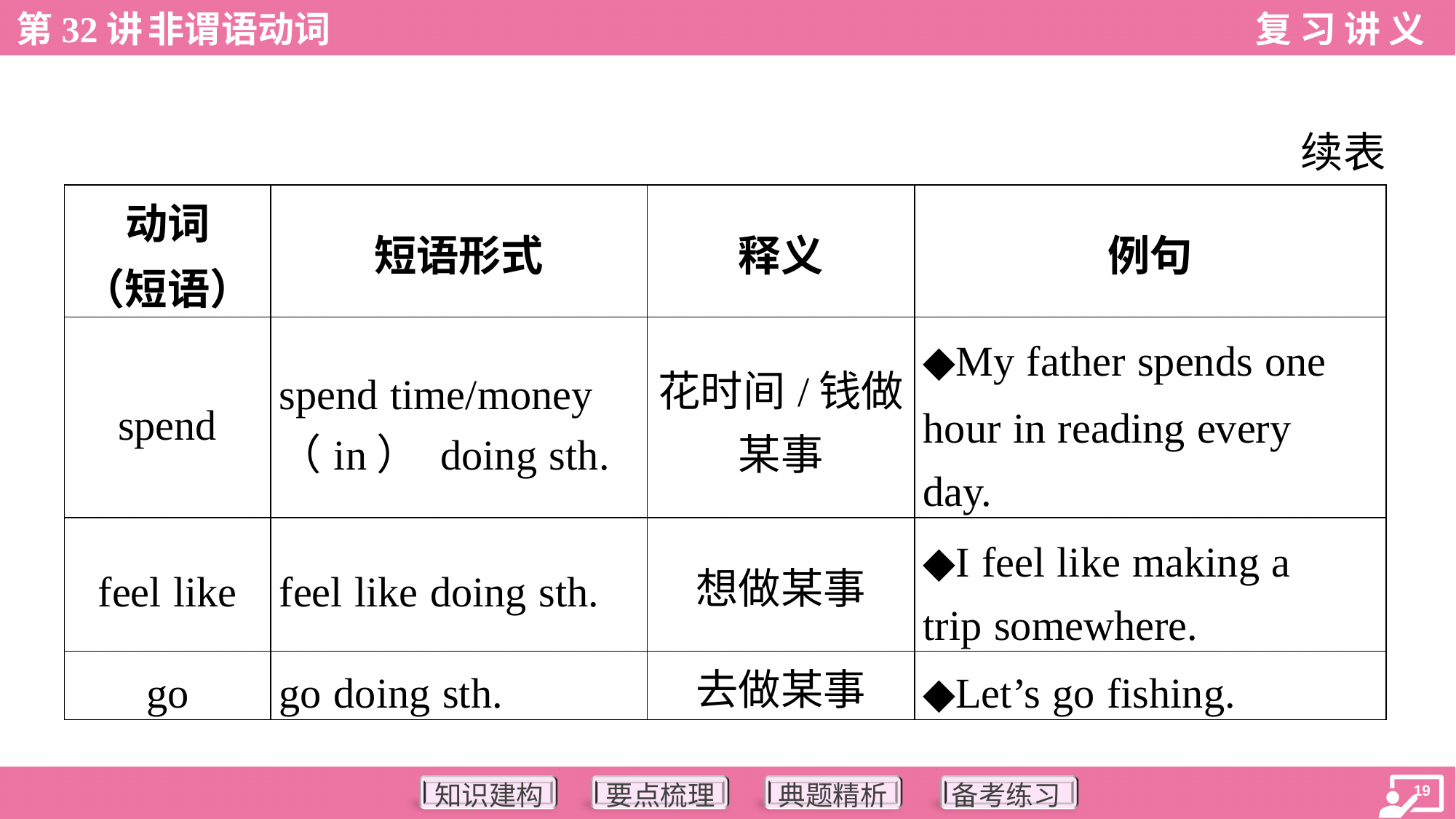

续表
| 动词 （短语） | 短语形式 | 释义 | 例句 |
| --- | --- | --- | --- |
| spend | spend time/money （in） doing sth. | 花时间/钱做 某事 | ◆My father spends one hour in reading every day. |
| feel like | feel like doing sth. | 想做某事 | ◆I feel like making a trip somewhere. |
| go | go doing sth. | 去做某事 | ◆Let’s go fishing. |